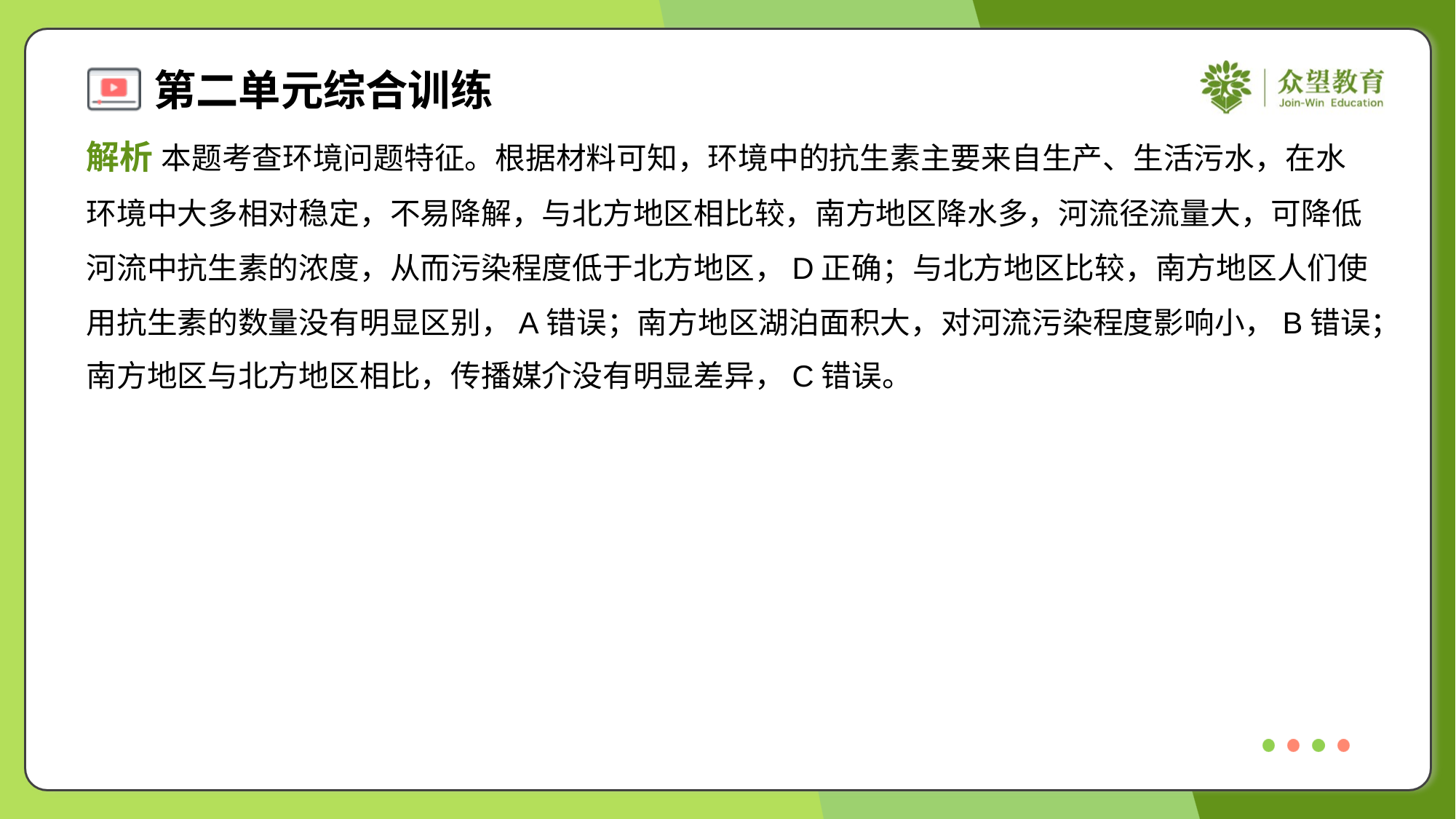

解析 本题考查环境问题特征。根据材料可知，环境中的抗生素主要来自生产、生活污水，在水
环境中大多相对稳定，不易降解，与北方地区相比较，南方地区降水多，河流径流量大，可降低
河流中抗生素的浓度，从而污染程度低于北方地区，D正确；与北方地区比较，南方地区人们使
用抗生素的数量没有明显区别，A错误；南方地区湖泊面积大，对河流污染程度影响小，B错误；
南方地区与北方地区相比，传播媒介没有明显差异，C错误。